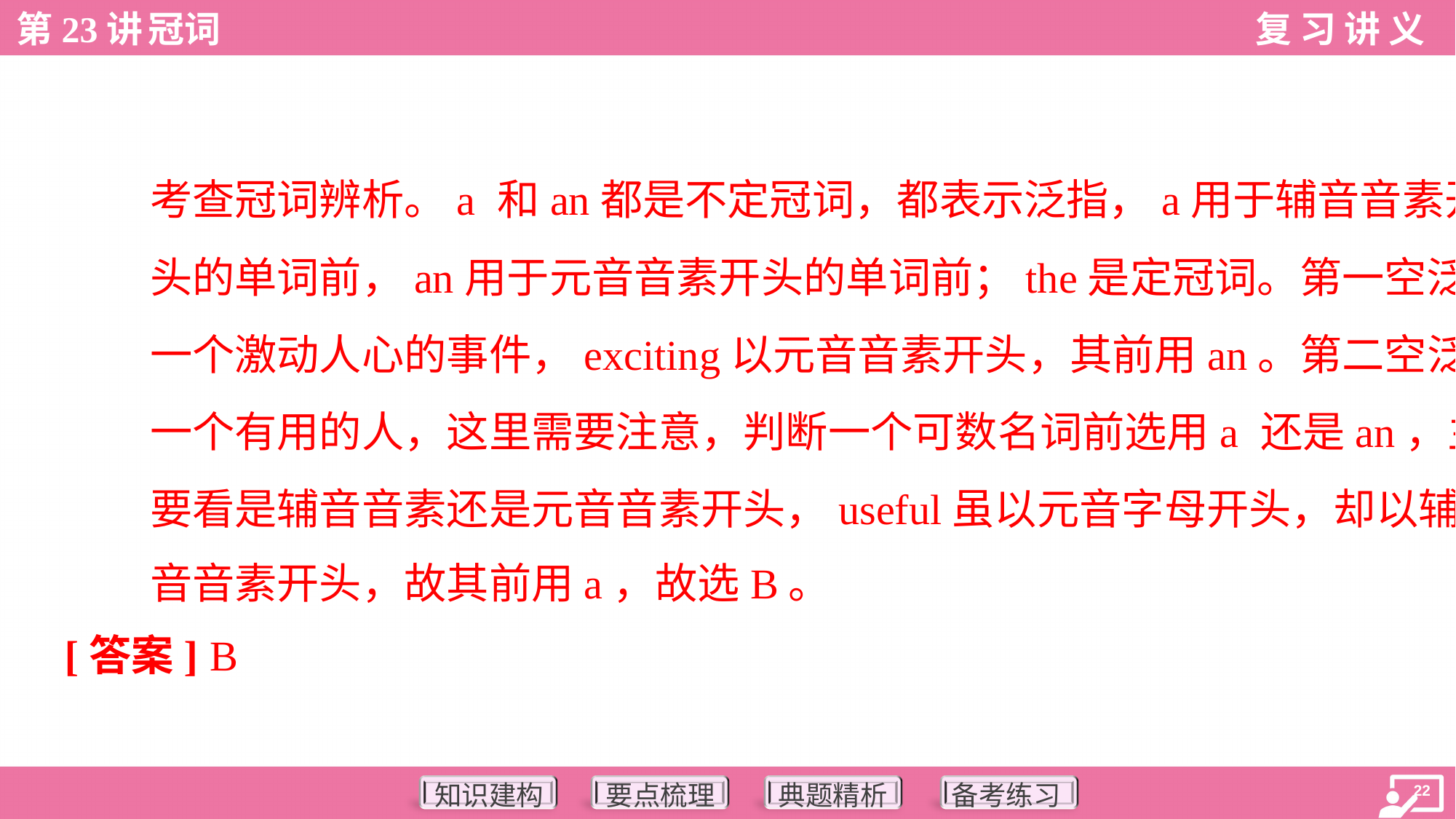

考查冠词辨析。a 和an都是不定冠词，都表示泛指，a用于辅音音素开
头的单词前，an用于元音音素开头的单词前；the是定冠词。第一空泛指
一个激动人心的事件，exciting以元音音素开头，其前用an。第二空泛指
一个有用的人，这里需要注意，判断一个可数名词前选用a 还是an，主
要看是辅音音素还是元音音素开头，useful虽以元音字母开头，却以辅
音音素开头，故其前用a，故选B。
[答案] B